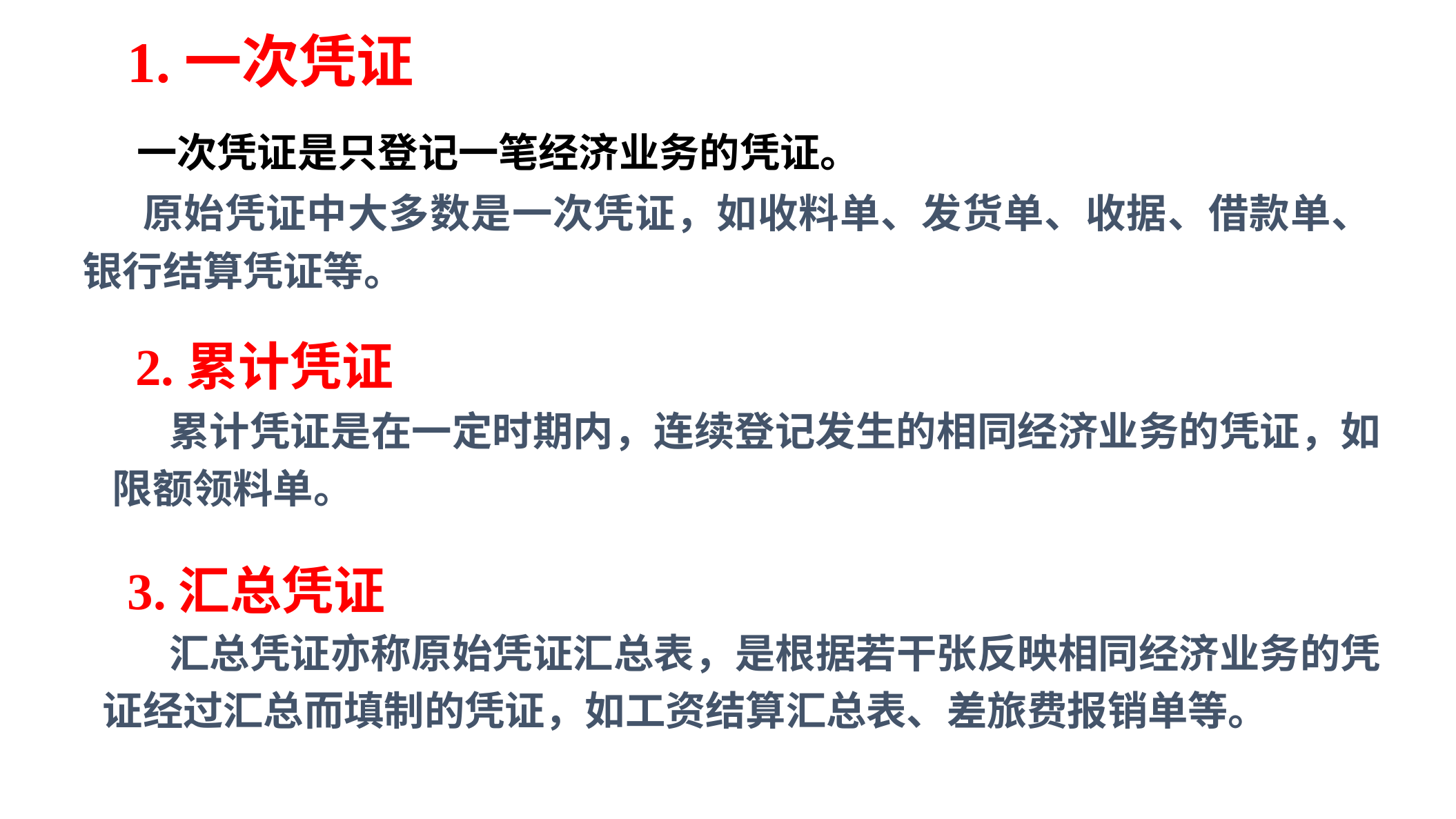

# 1.一次凭证
    一次凭证是只登记一笔经济业务的凭证。
     原始凭证中大多数是一次凭证，如收料单、发货单、收据、借款单、银行结算凭证等。
2.累计凭证
     累计凭证是在一定时期内，连续登记发生的相同经济业务的凭证，如限额领料单。
3.汇总凭证
      汇总凭证亦称原始凭证汇总表，是根据若干张反映相同经济业务的凭证经过汇总而填制的凭证，如工资结算汇总表、差旅费报销单等。